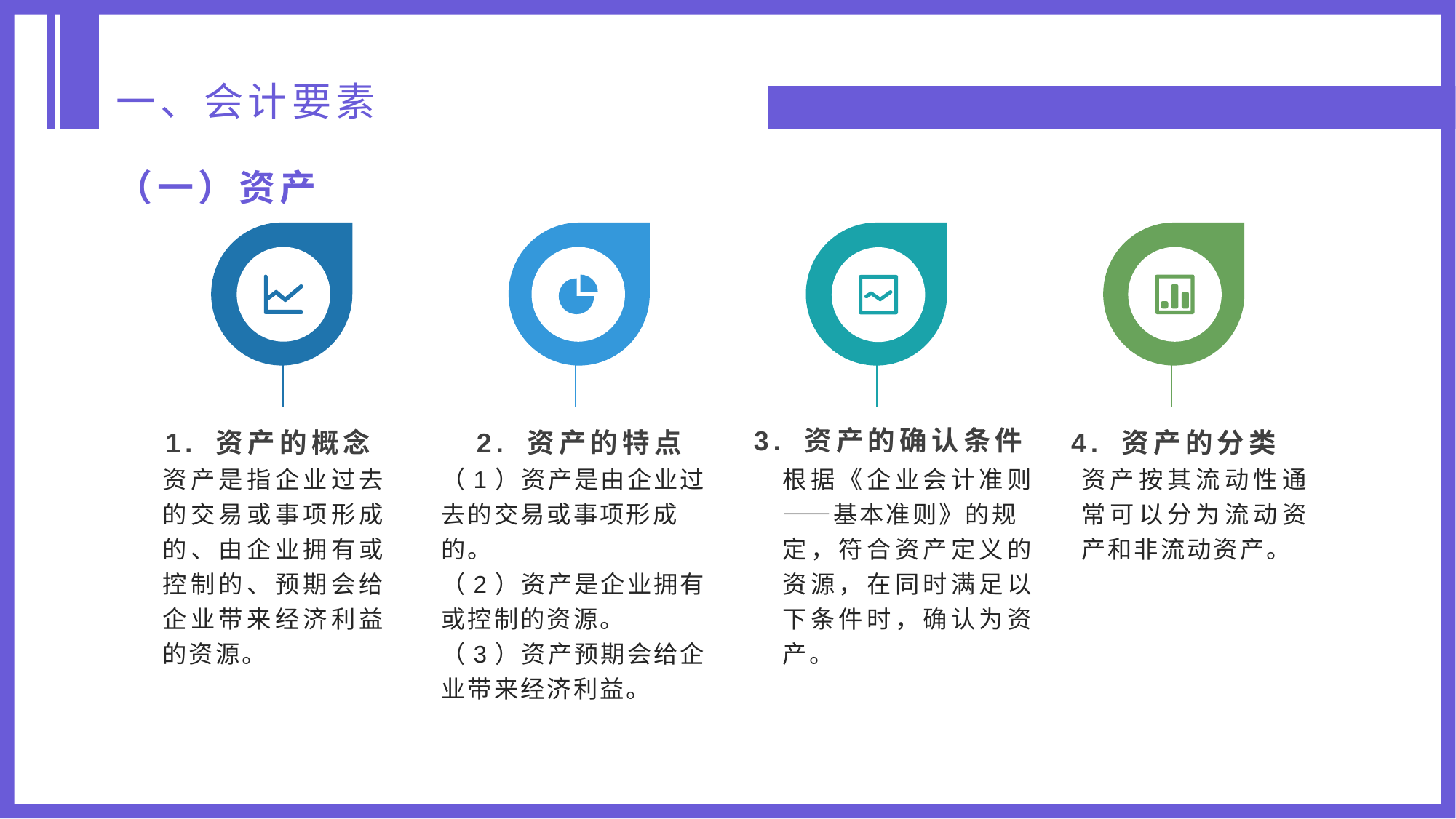

一、会计要素
（一）资产

3. 资产的确认条件
1. 资产的概念
4. 资产的分类
2. 资产的特点
资产是指企业过去的交易或事项形成的、由企业拥有或控制的、预期会给企业带来经济利益的资源。
（1）资产是由企业过去的交易或事项形成的。
（2）资产是企业拥有或控制的资源。
（3）资产预期会给企业带来经济利益。
根据《企业会计准则——基本准则》的规定，符合资产定义的资源，在同时满足以下条件时，确认为资产。
资产按其流动性通常可以分为流动资产和非流动资产。